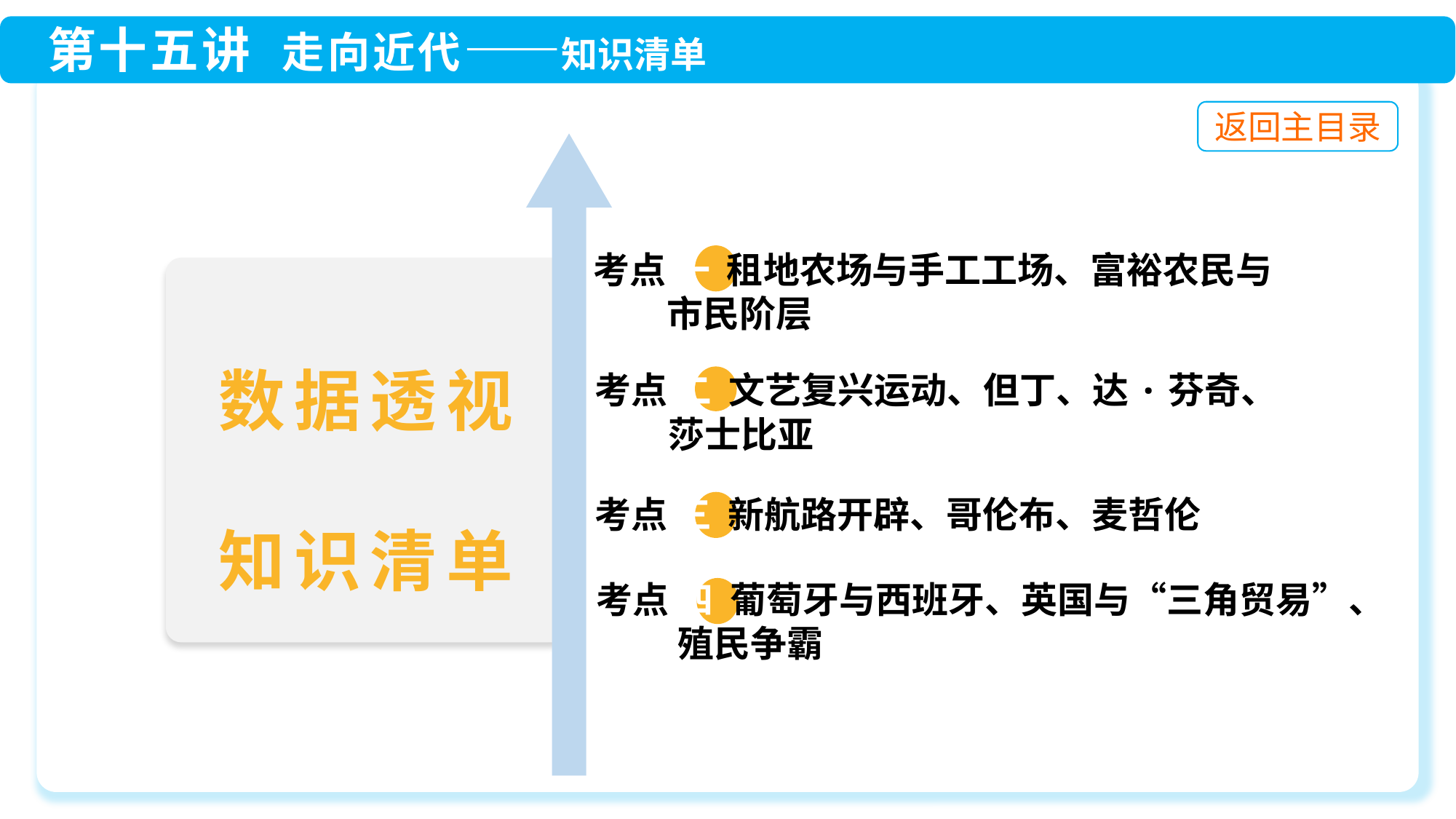

考点 一  租地农场与手工工场、富裕农民与
           市民阶层
  考点 二  文艺复兴运动、但丁、达·芬奇、
           莎士比亚
  考点 三  新航路开辟、哥伦布、麦哲伦
  考点 四  葡萄牙与西班牙、英国与“三角贸易”、
            殖民争霸

数据透视
知识清单